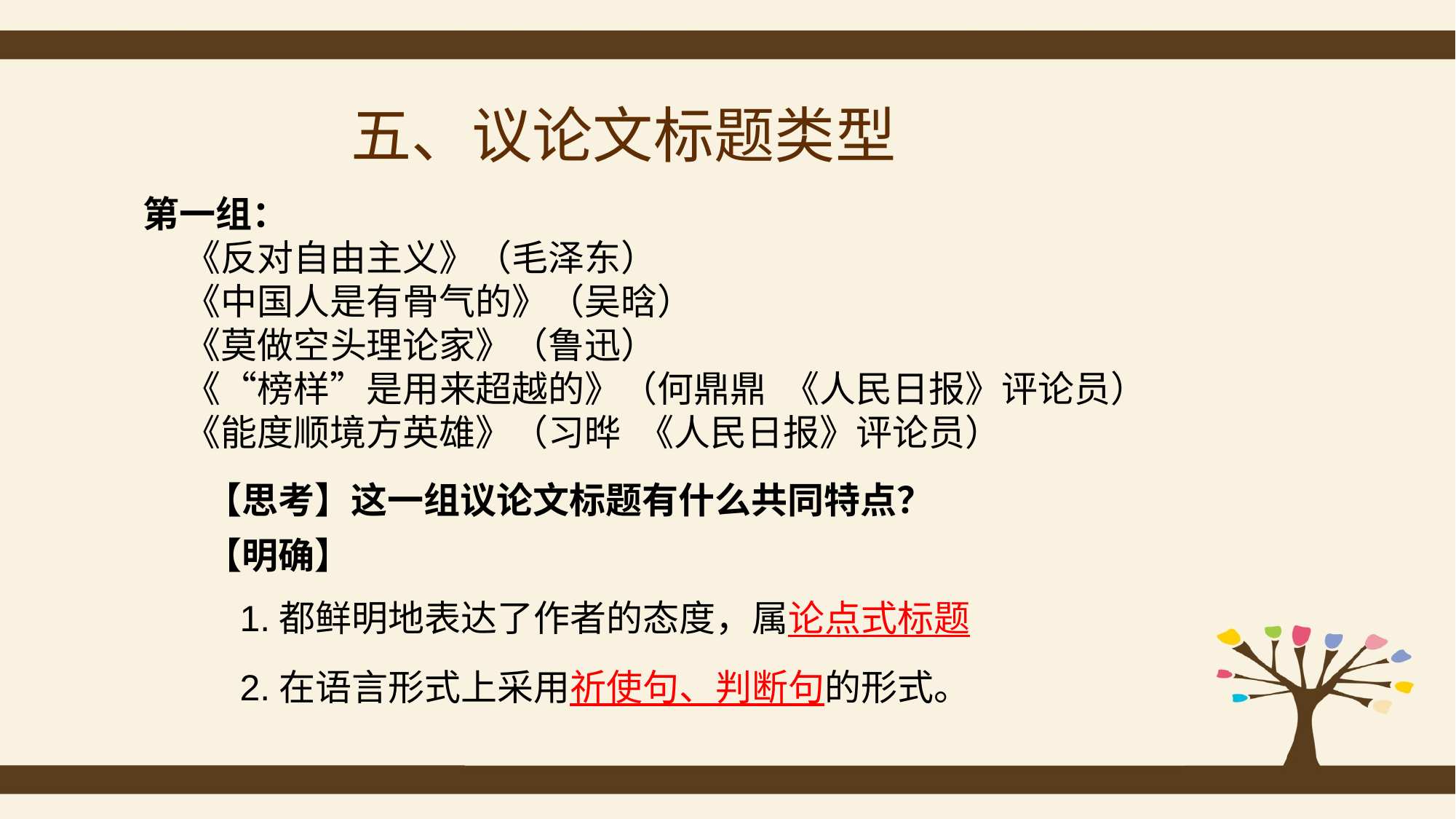

五、议论文标题类型
第一组：
    《反对自由主义》（毛泽东）
    《中国人是有骨气的》（吴晗）
    《莫做空头理论家》（鲁迅）
    《“榜样”是用来超越的》（何鼎鼎  《人民日报》评论员）
    《能度顺境方英雄》（习晔  《人民日报》评论员）
【思考】这一组议论文标题有什么共同特点？
【明确】
1.都鲜明地表达了作者的态度，属论点式标题
2.在语言形式上采用祈使句、判断句的形式。